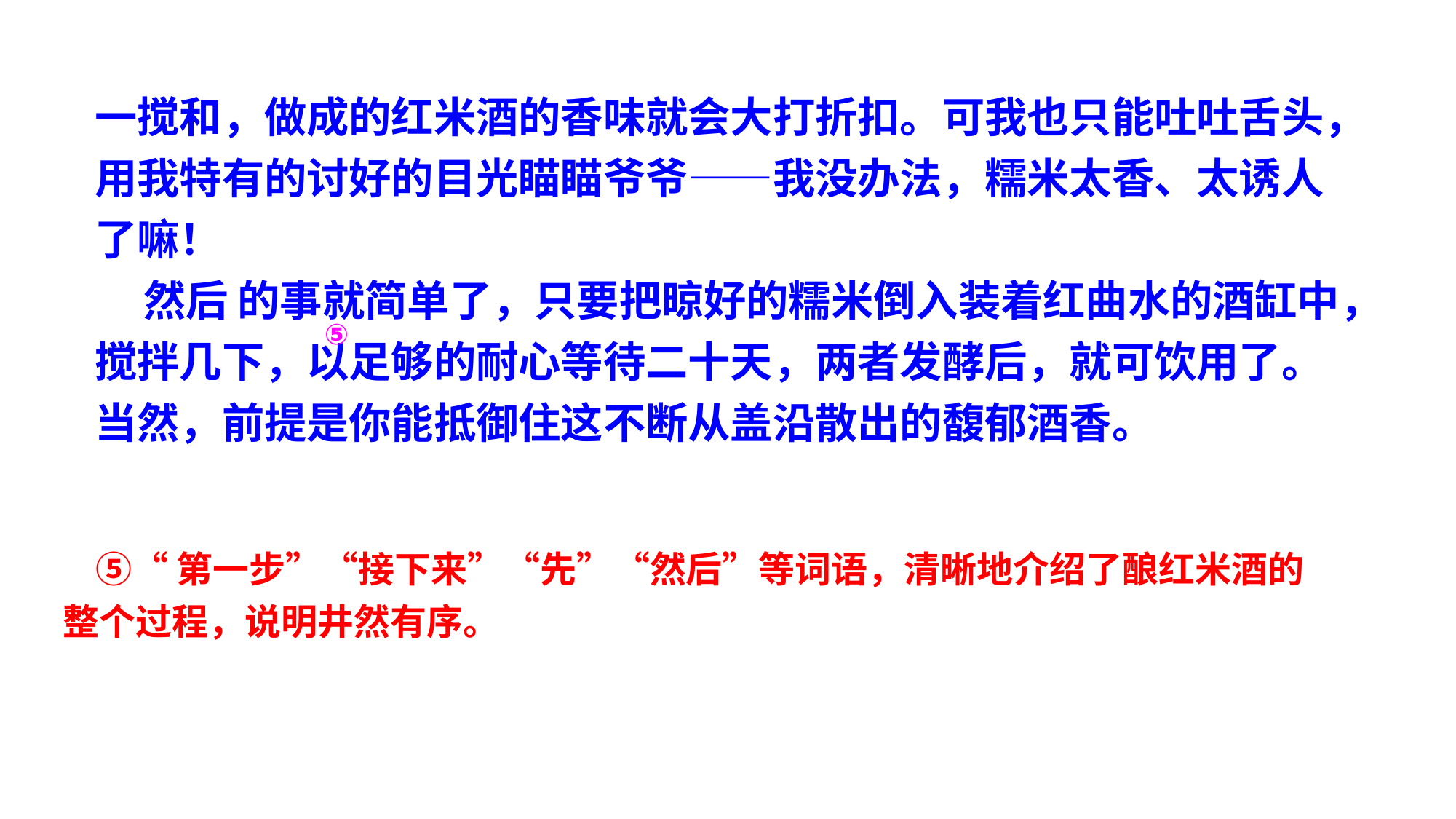

一搅和，做成的红米酒的香味就会大打折扣。可我也只能吐吐舌头，用我特有的讨好的目光瞄瞄爷爷——我没办法，糯米太香、太诱人了嘛！
    然后 的事就简单了，只要把晾好的糯米倒入装着红曲水的酒缸中，搅拌几下，以足够的耐心等待二十天，两者发酵后，就可饮用了。当然，前提是你能抵御住这不断从盖沿散出的馥郁酒香。
⑤
    ⑤“第一步”“接下来”“先”“然后”等词语，清晰地介绍了酿红米酒的整个过程，说明井然有序。